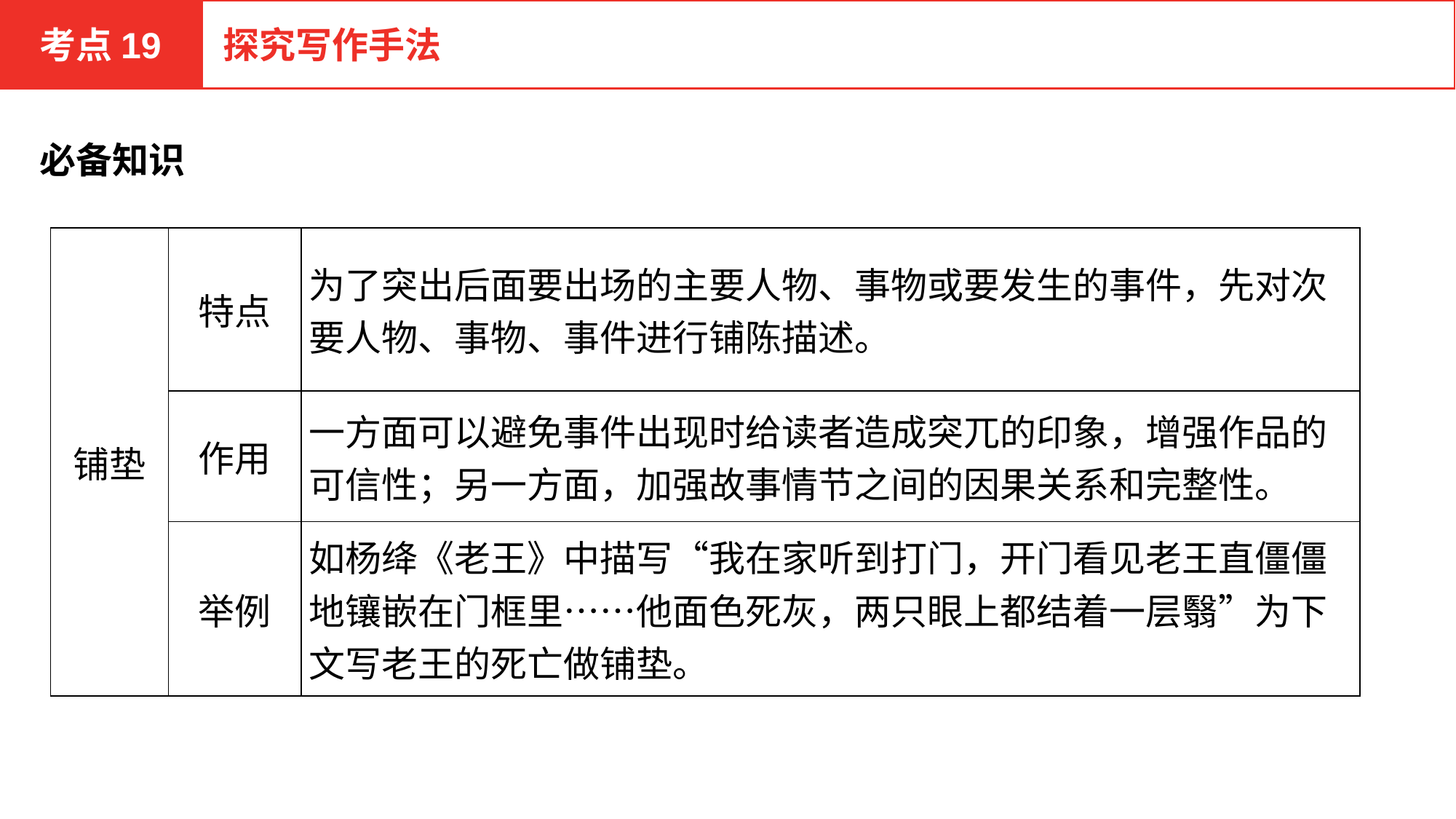

考点19
探究写作手法
必备知识

| 铺垫 | 特点 | 为了突出后面要出场的主要人物、事物或要发生的事件，先对次要人物、事物、事件进行铺陈描述。 |
| --- | --- | --- |
|  | 作用 | 一方面可以避免事件出现时给读者造成突兀的印象，增强作品的可信性；另一方面，加强故事情节之间的因果关系和完整性。 |
|  | 举例 | 如杨绛《老王》中描写“我在家听到打门，开门看见老王直僵僵地镶嵌在门框里……他面色死灰，两只眼上都结着一层翳”为下文写老王的死亡做铺垫。 |